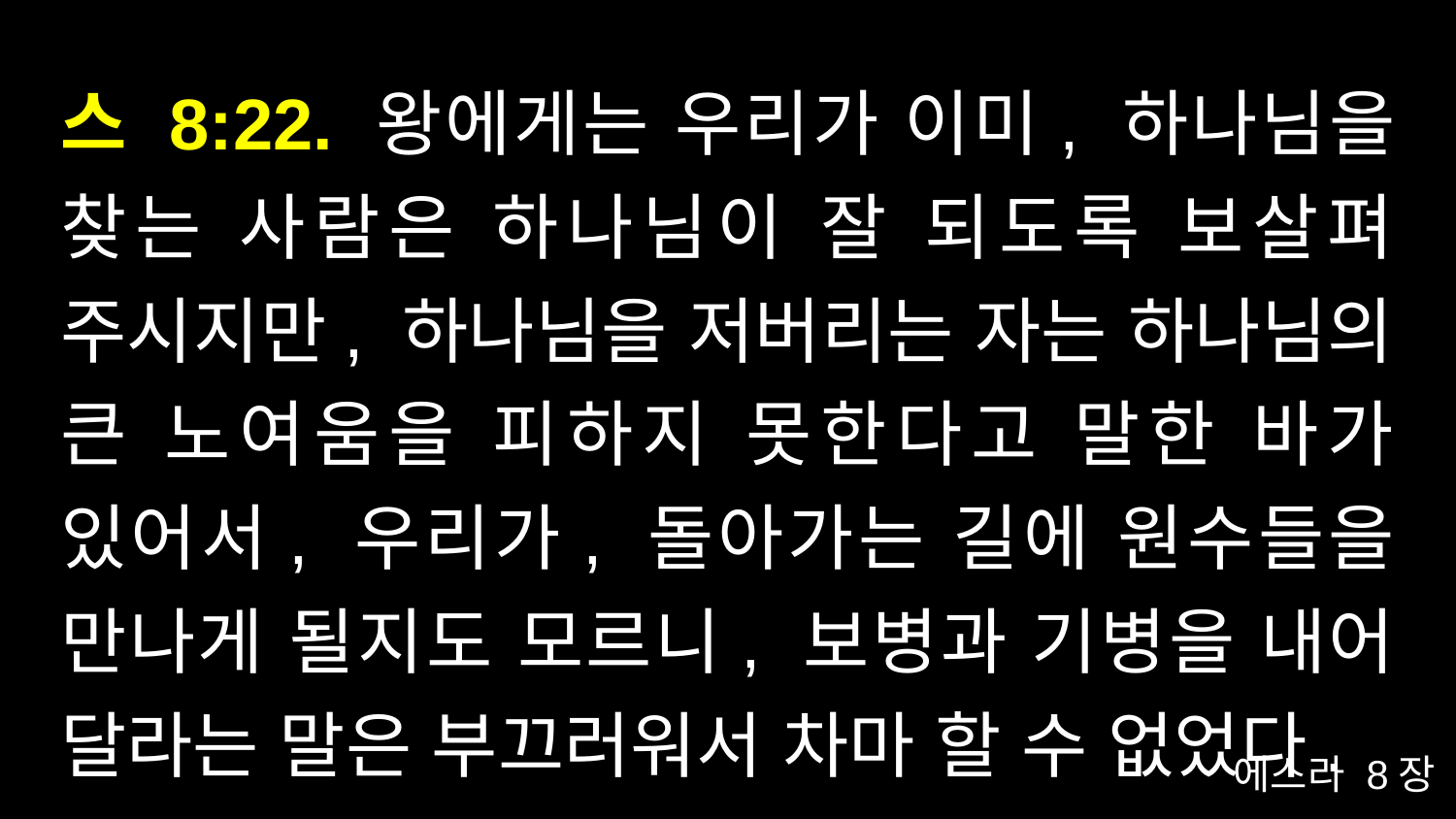

# 스 8:22. 왕에게는 우리가 이미, 하나님을 찾는 사람은 하나님이 잘 되도록 보살펴 주시지만, 하나님을 저버리는 자는 하나님의 큰 노여움을 피하지 못한다고 말한 바가 있어서, 우리가, 돌아가는 길에 원수들을 만나게 될지도 모르니, 보병과 기병을 내어 달라는 말은 부끄러워서 차마 할 수 없었다.
에스라 8장